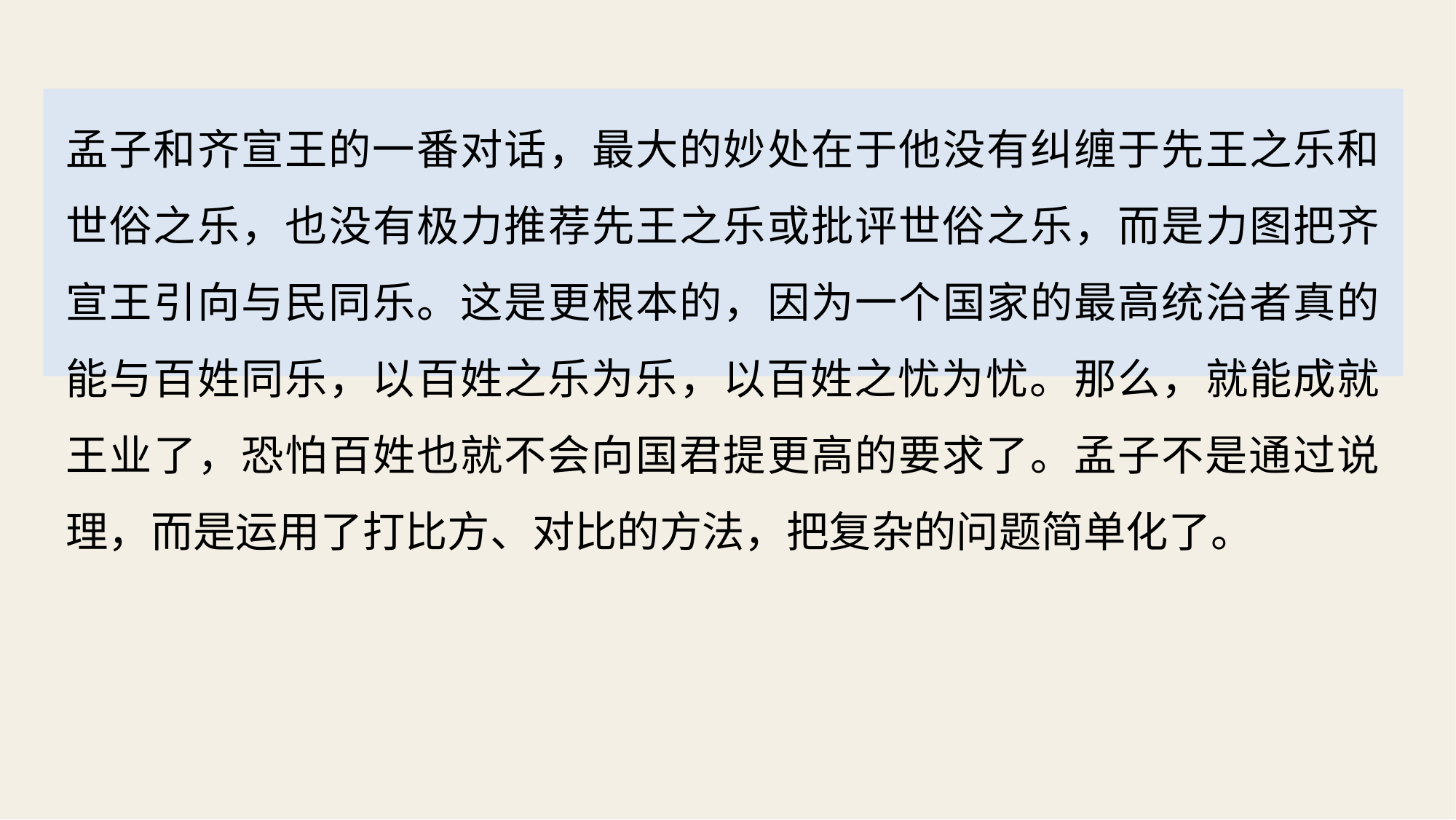

孟子和齐宣王的一番对话，最大的妙处在于他没有纠缠于先王之乐和世俗之乐，也没有极力推荐先王之乐或批评世俗之乐，而是力图把齐宣王引向与民同乐。这是更根本的，因为一个国家的最高统治者真的能与百姓同乐，以百姓之乐为乐，以百姓之忧为忧。那么，就能成就王业了，恐怕百姓也就不会向国君提更高的要求了。孟子不是通过说理，而是运用了打比方、对比的方法，把复杂的问题简单化了。